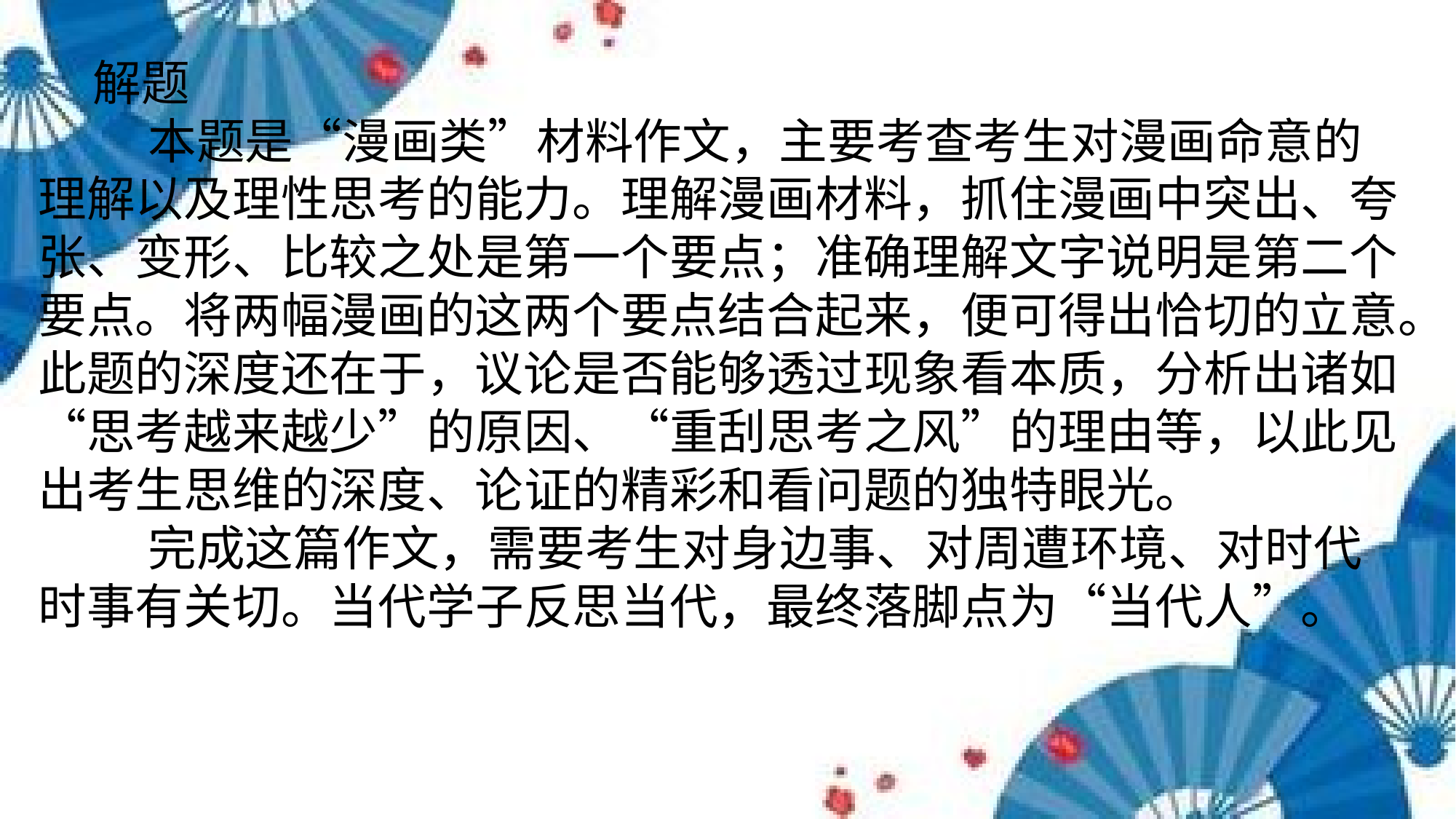

解题
    本题是“漫画类”材料作文，主要考查考生对漫画命意的理解以及理性思考的能力。理解漫画材料，抓住漫画中突出、夸张、变形、比较之处是第一个要点；准确理解文字说明是第二个要点。将两幅漫画的这两个要点结合起来，便可得出恰切的立意。此题的深度还在于，议论是否能够透过现象看本质，分析出诸如“思考越来越少”的原因、“重刮思考之风”的理由等，以此见出考生思维的深度、论证的精彩和看问题的独特眼光。
    完成这篇作文，需要考生对身边事、对周遭环境、对时代时事有关切。当代学子反思当代，最终落脚点为“当代人”。